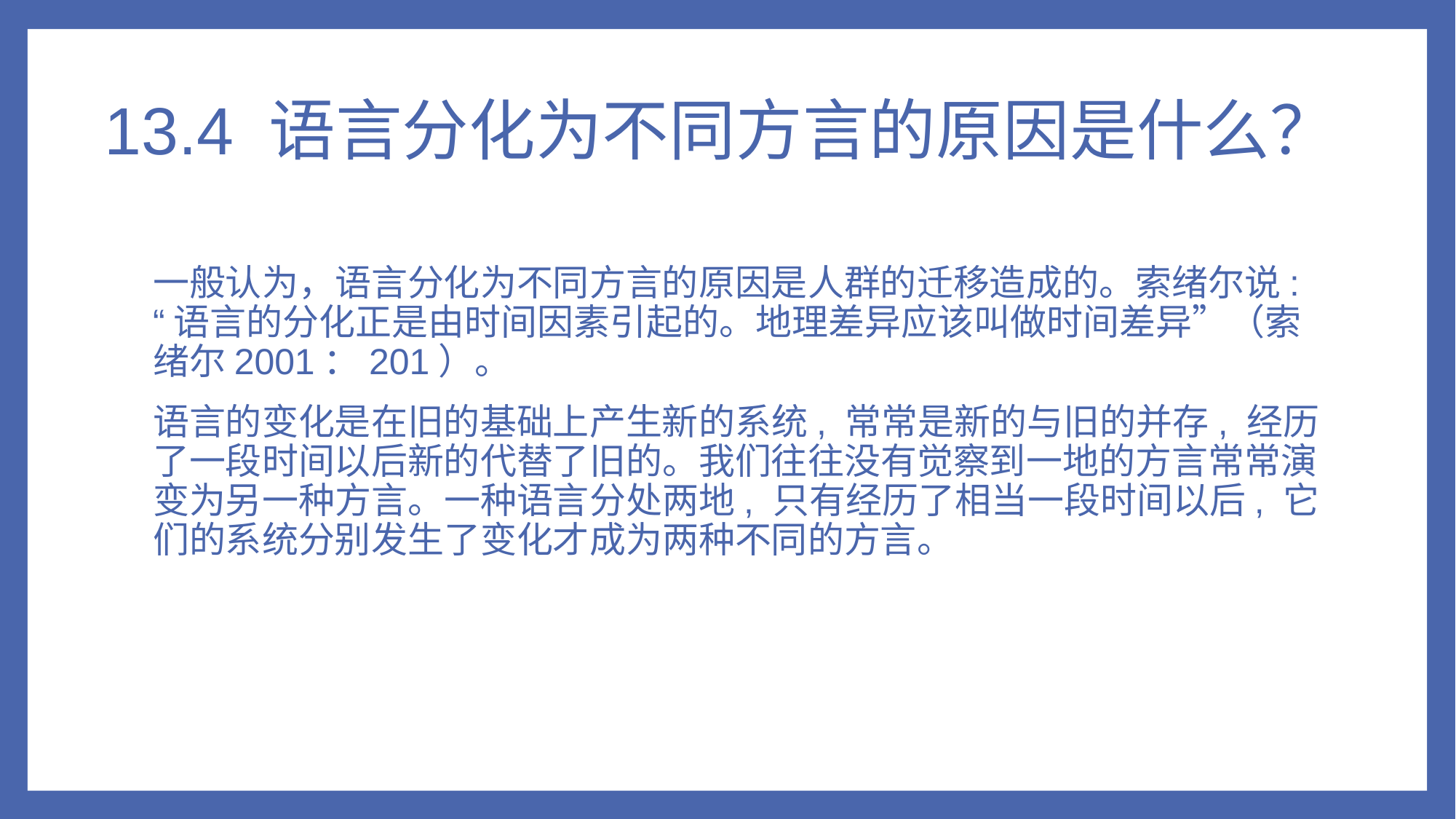

# 13.4 语言分化为不同方言的原因是什么？
一般认为，语言分化为不同方言的原因是人群的迁移造成的。索绪尔说: “语言的分化正是由时间因素引起的。地理差异应该叫做时间差异”（索绪尔2001：201）。
语言的变化是在旧的基础上产生新的系统, 常常是新的与旧的并存, 经历了一段时间以后新的代替了旧的。我们往往没有觉察到一地的方言常常演变为另一种方言。一种语言分处两地, 只有经历了相当一段时间以后, 它们的系统分别发生了变化才成为两种不同的方言。